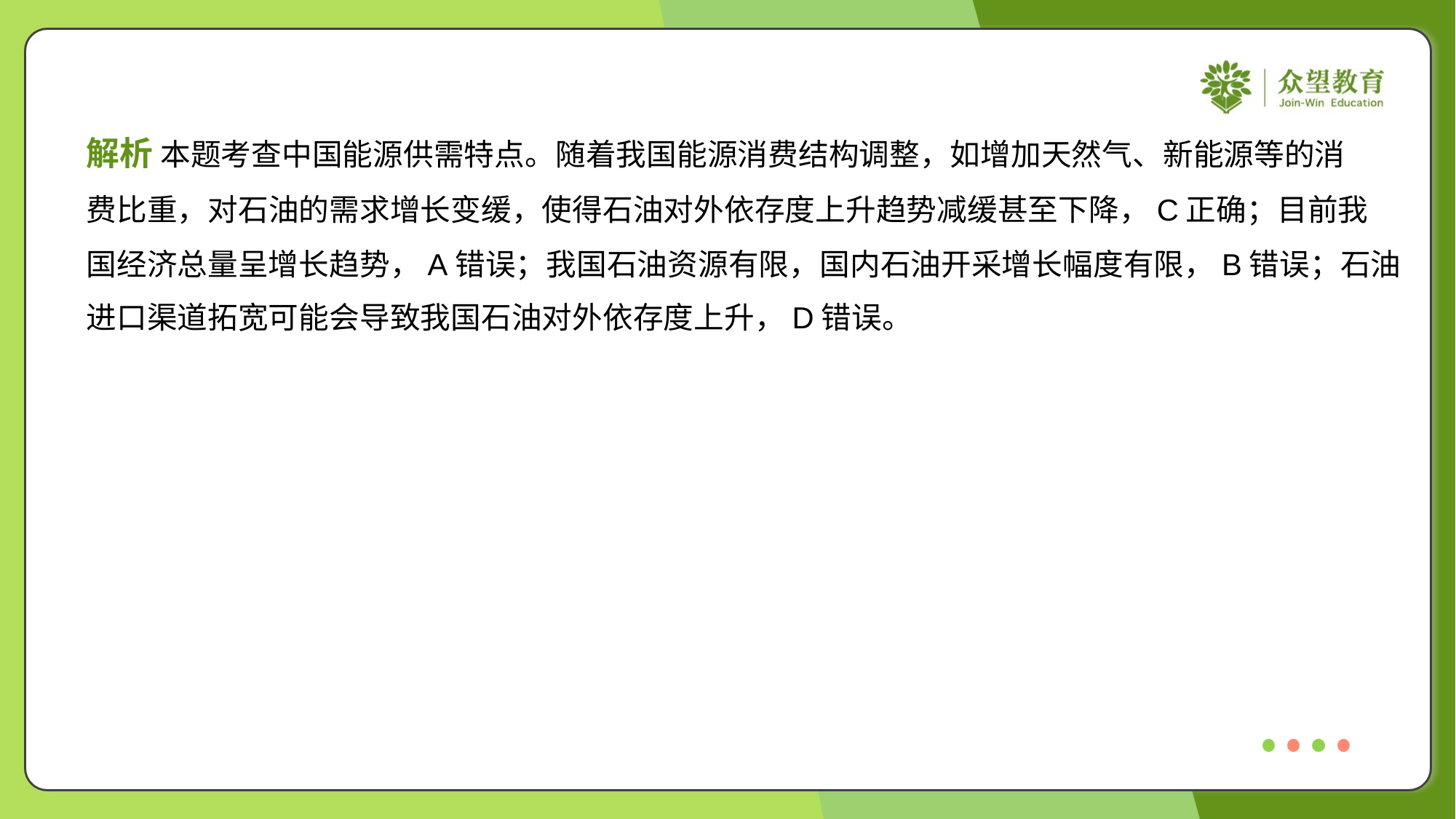

解析 本题考查中国能源供需特点。随着我国能源消费结构调整，如增加天然气、新能源等的消
费比重，对石油的需求增长变缓，使得石油对外依存度上升趋势减缓甚至下降，C正确；目前我
国经济总量呈增长趋势，A错误；我国石油资源有限，国内石油开采增长幅度有限，B错误；石油
进口渠道拓宽可能会导致我国石油对外依存度上升，D错误。